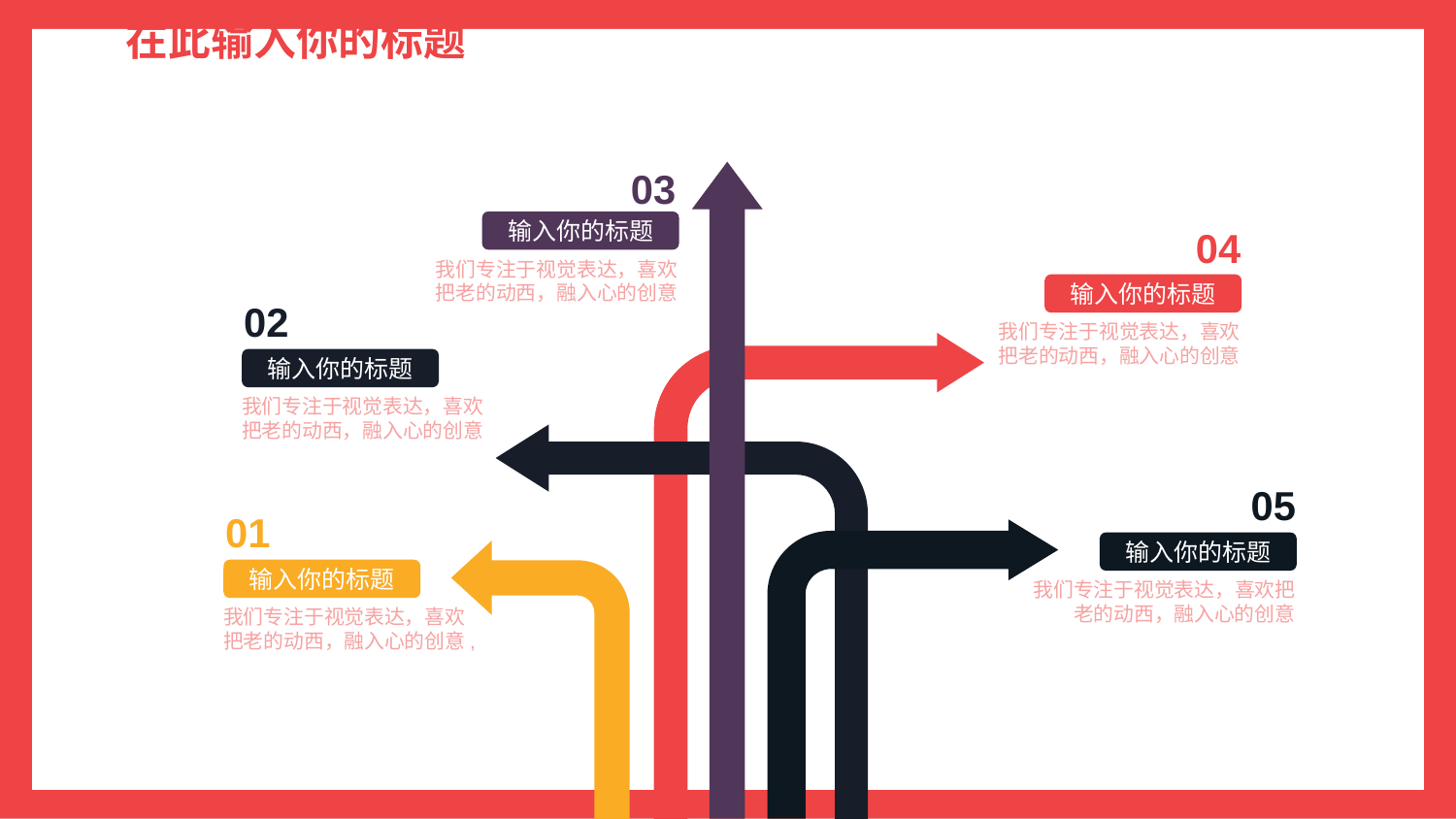

在此输入你的标题

03

输入你的标题
04
我们专注于视觉表达，喜欢把老的动西，融入心的创意

输入你的标题
02
我们专注于视觉表达，喜欢把老的动西，融入心的创意

输入你的标题
我们专注于视觉表达，喜欢把老的动西，融入心的创意

05
01

输入你的标题

输入你的标题
我们专注于视觉表达，喜欢把老的动西，融入心的创意
我们专注于视觉表达，喜欢把老的动西，融入心的创意,